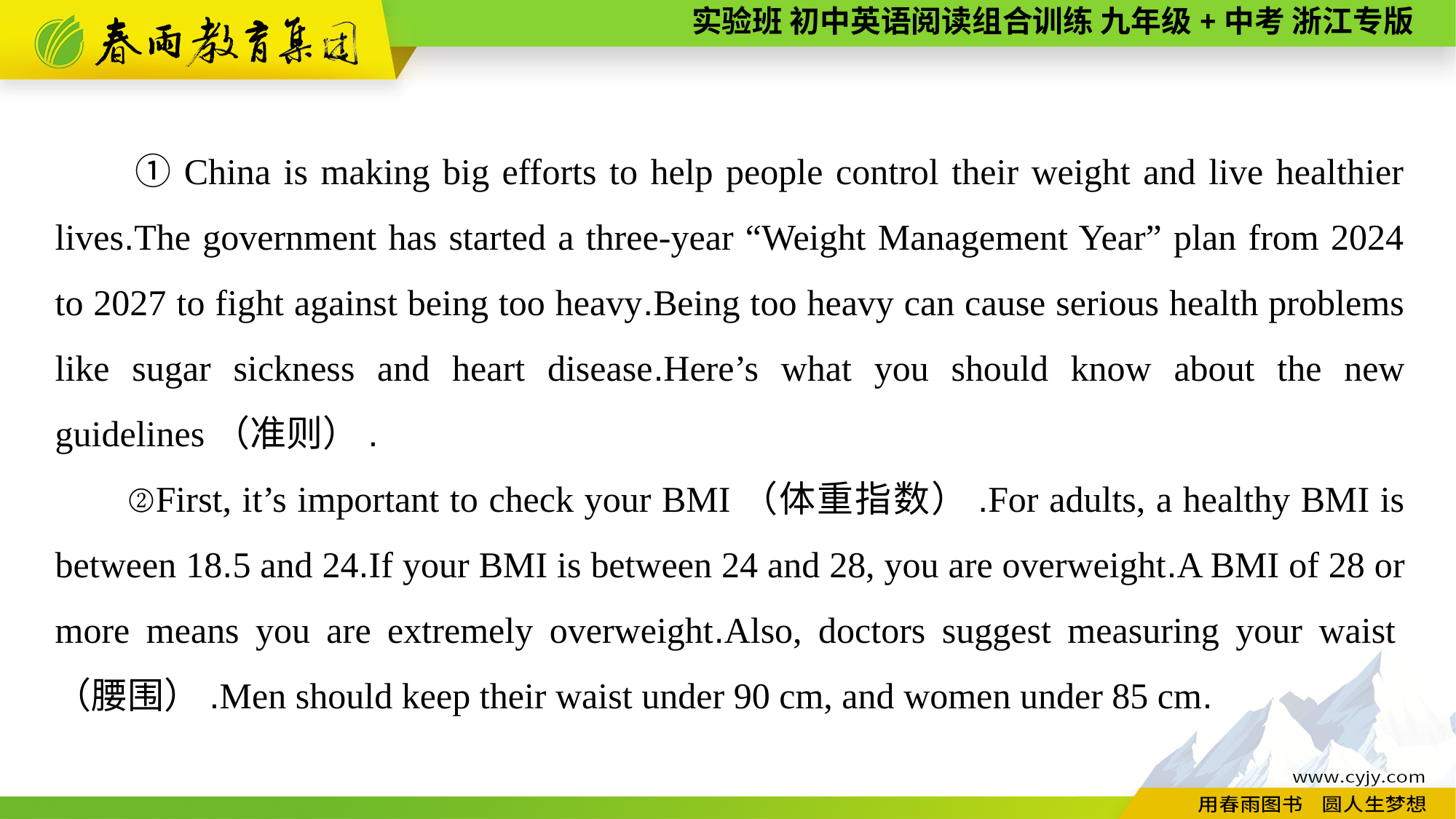

①China is making big efforts to help people control their weight and live healthier lives.The government has started a three-year “Weight Management Year” plan from 2024 to 2027 to fight against being too heavy.Being too heavy can cause serious health problems like sugar sickness and heart disease.Here’s what you should know about the new guidelines（准则）.
②First, it’s important to check your BMI（体重指数）.For adults, a healthy BMI is between 18.5 and 24.If your BMI is between 24 and 28, you are overweight.A BMI of 28 or more means you are extremely overweight.Also, doctors suggest measuring your waist（腰围）.Men should keep their waist under 90 cm, and women under 85 cm.